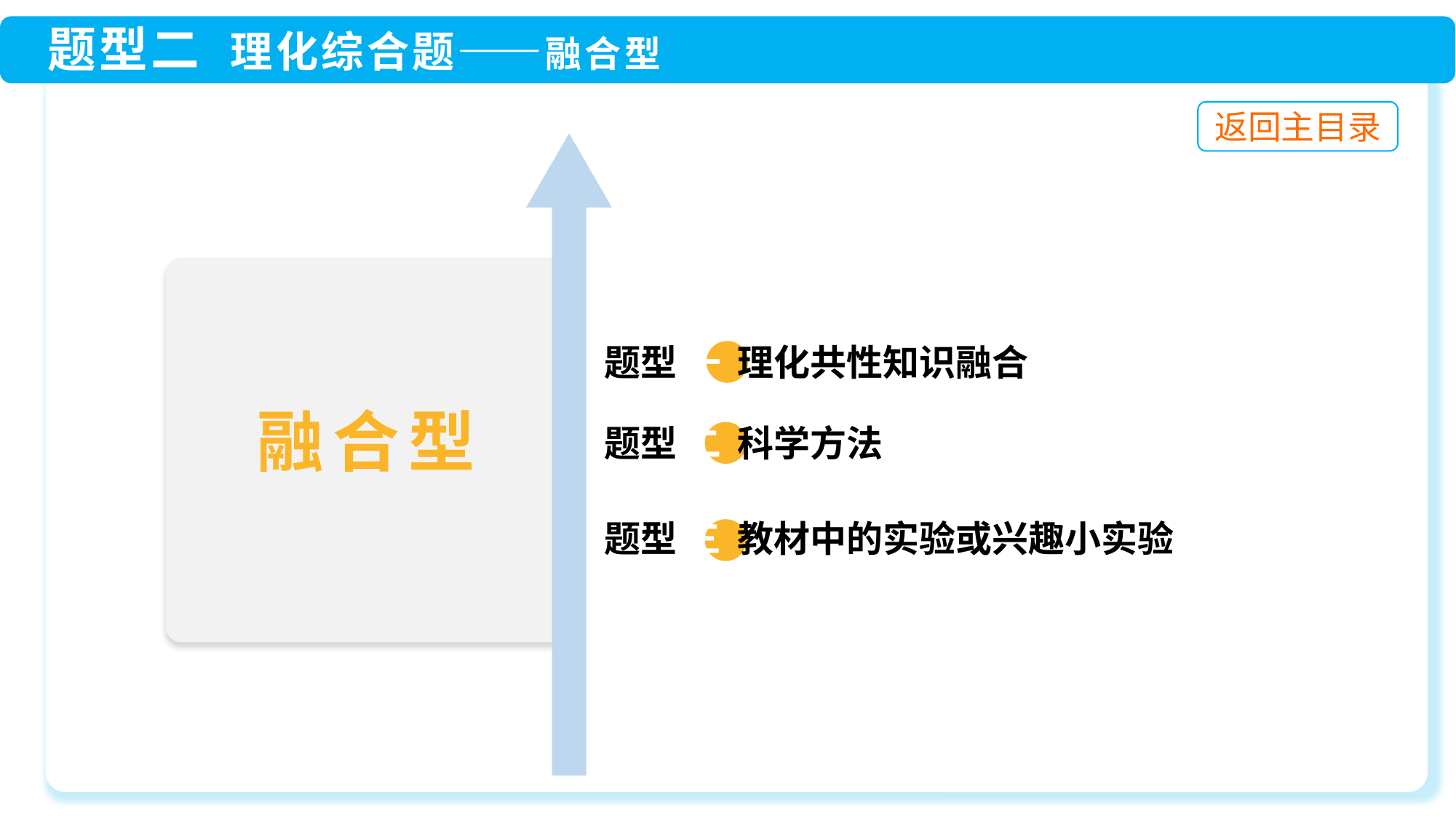

题型 一  理化共性知识融合
  题型 二  科学方法
  题型 三  教材中的实验或兴趣小实验

融合型